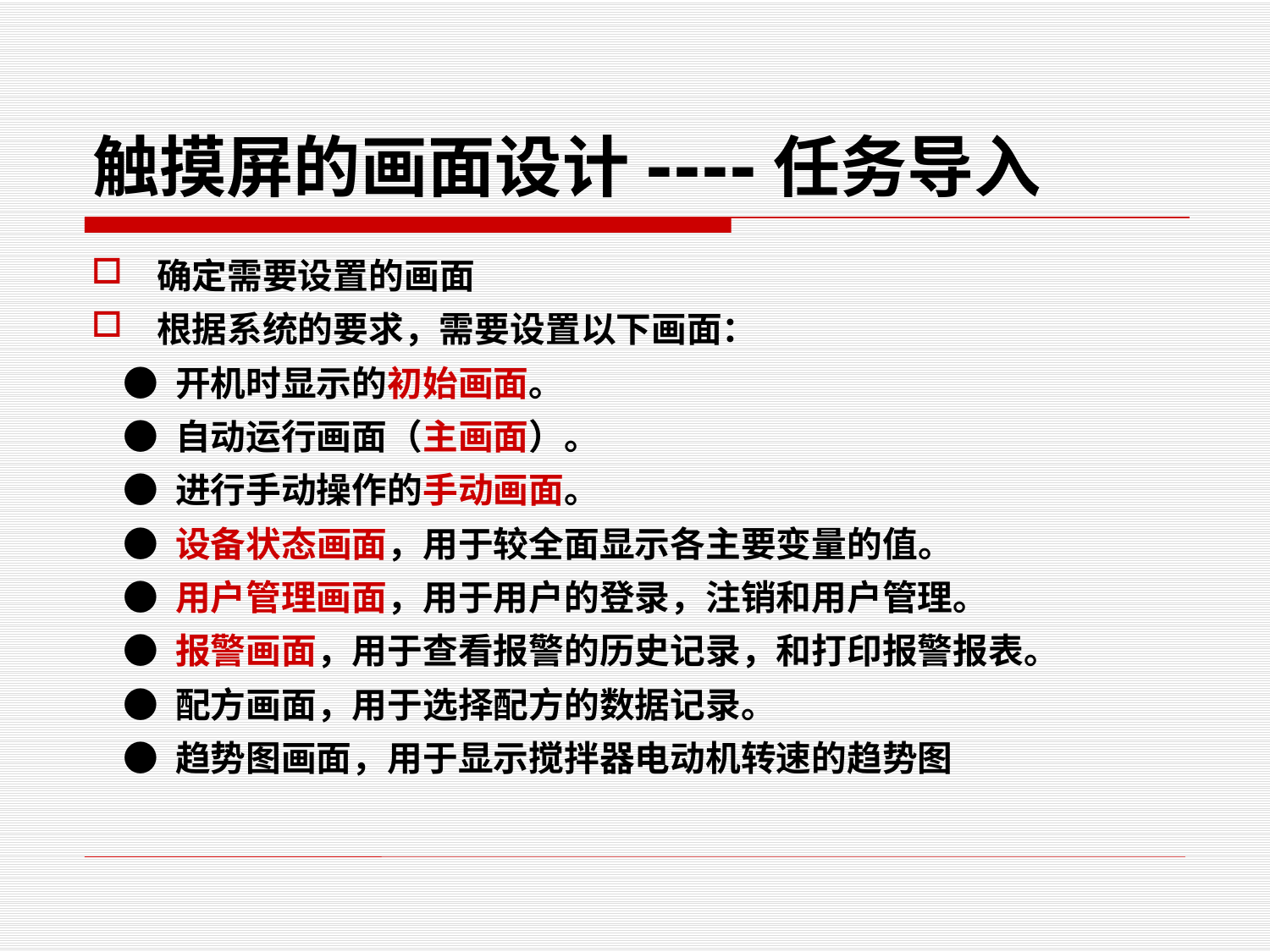

# 触摸屏的画面设计----任务导入
确定需要设置的画面
根据系统的要求，需要设置以下画面：
    ● 开机时显示的初始画面。
    ● 自动运行画面（主画面）。
    ● 进行手动操作的手动画面。
    ● 设备状态画面，用于较全面显示各主要变量的值。
    ● 用户管理画面，用于用户的登录，注销和用户管理。
    ● 报警画面，用于查看报警的历史记录，和打印报警报表。
    ● 配方画面，用于选择配方的数据记录。
    ● 趋势图画面，用于显示搅拌器电动机转速的趋势图